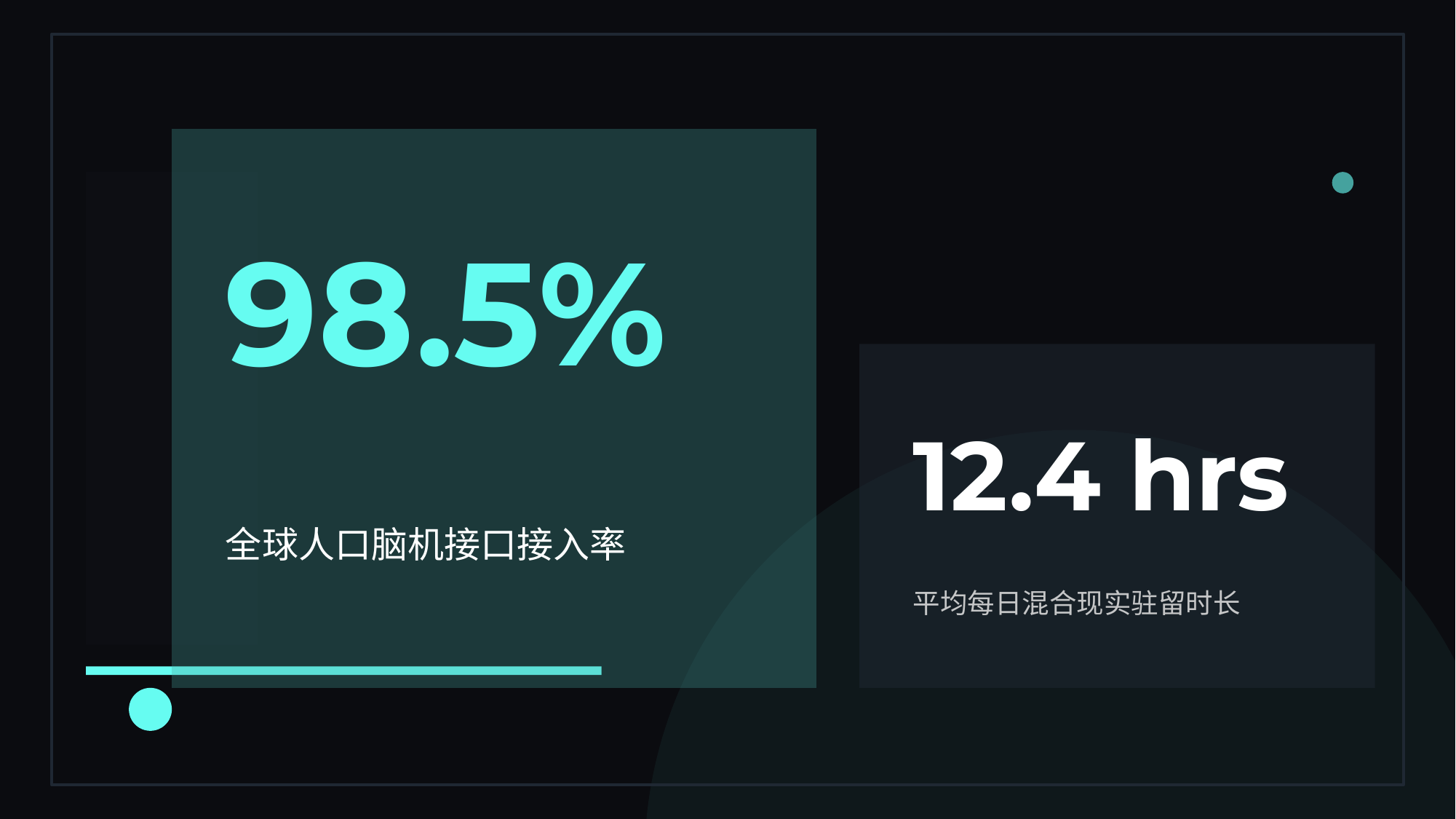

未来已来：2050
全息时代的一天
THE BOUNDARY DISSOLVES
物理与数字的边界彻底消融
智能代理、脑机接口与空间计算重塑了我们的每一秒

07:00
基因营养与唤醒
AI管家实时读取体征，合成专属营养早餐，温和唤醒意识。

14:00
全息远程协同
在虚拟火星基地与全球团队开启三维会议，数据触手可及。

21:00
沉浸式潜意识休眠
脑机接口连接潜意识网络，在深睡中完成知识载入与精神放松。

98.5%
准备好迎接你的未来了吗？

12.4 hrs

EXPLORE 2050
全球人口脑机接口接入率
平均每日混合现实驻留时长